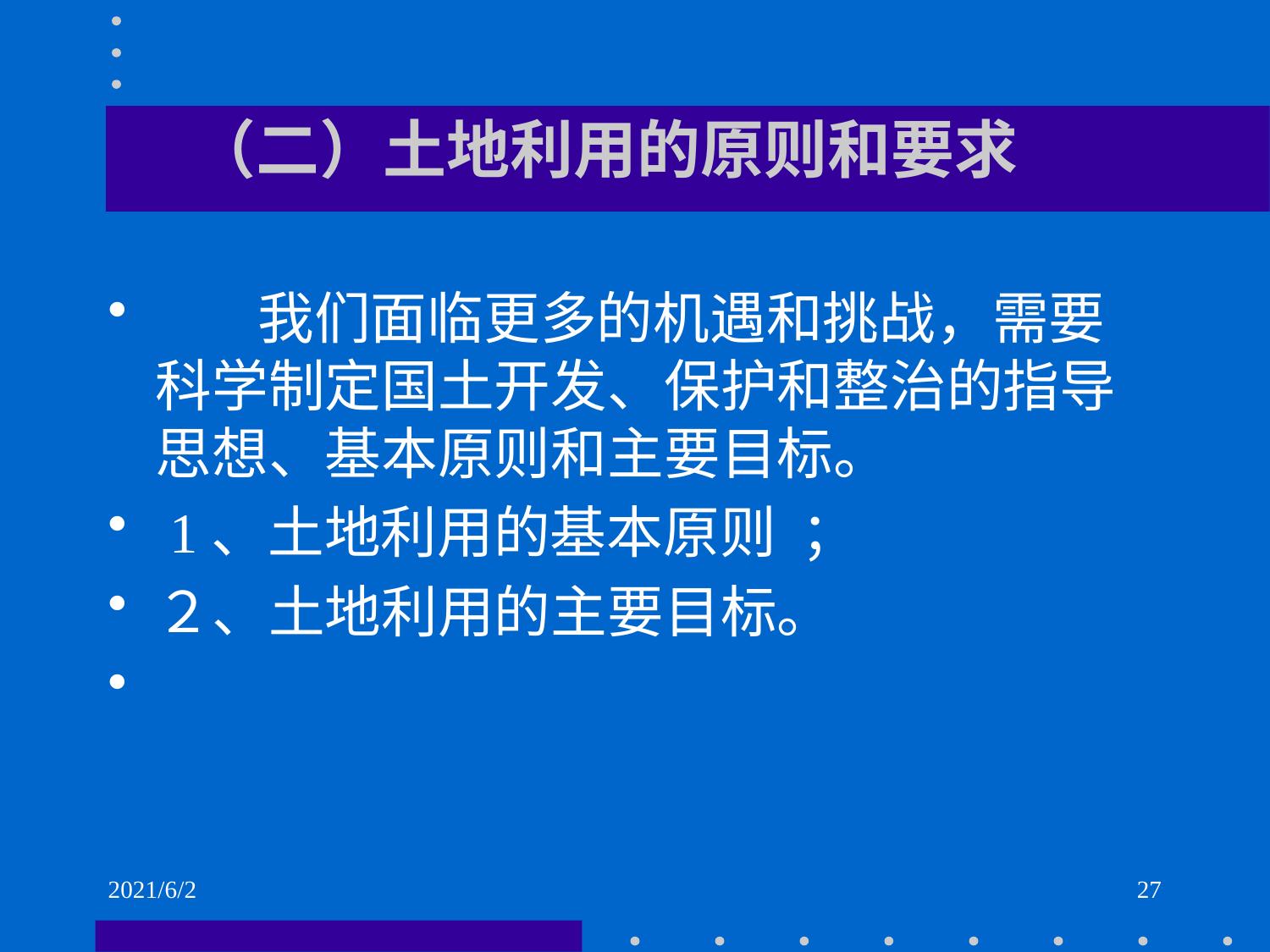

# （二）土地利用的原则和要求
       我们面临更多的机遇和挑战，需要科学制定国土开发、保护和整治的指导思想、基本原则和主要目标。
 1、土地利用的基本原则  ；
２、土地利用的主要目标。

2021/6/2
27